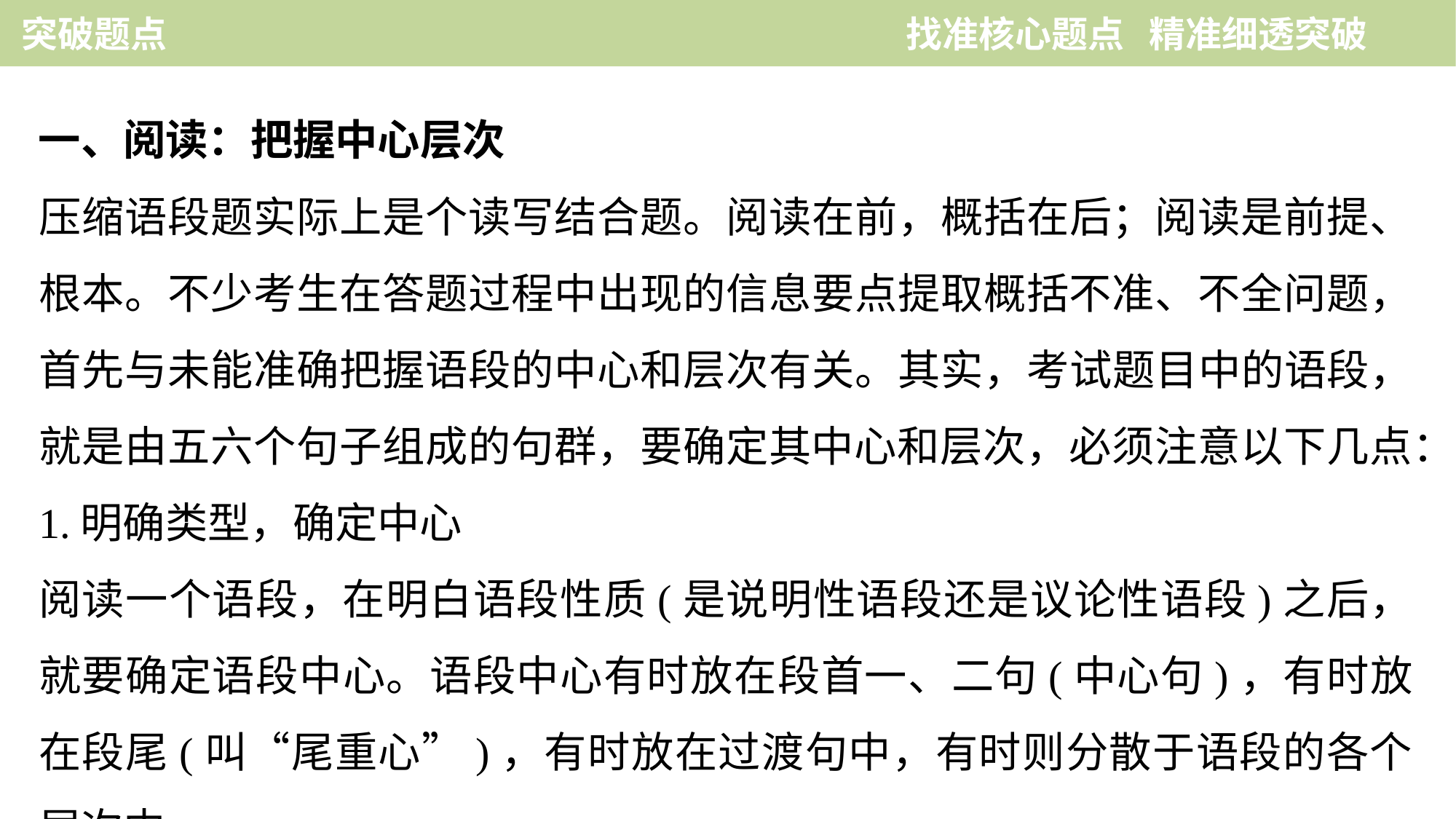

突破题点　　　　　　　　　　　　　　                            找准核心题点   精准细透突破
一、阅读：把握中心层次
压缩语段题实际上是个读写结合题。阅读在前，概括在后；阅读是前提、根本。不少考生在答题过程中出现的信息要点提取概括不准、不全问题，首先与未能准确把握语段的中心和层次有关。其实，考试题目中的语段，就是由五六个句子组成的句群，要确定其中心和层次，必须注意以下几点：
1.明确类型，确定中心
阅读一个语段，在明白语段性质(是说明性语段还是议论性语段)之后，就要确定语段中心。语段中心有时放在段首一、二句(中心句)，有时放在段尾(叫“尾重心”)，有时放在过渡句中，有时则分散于语段的各个层次中。